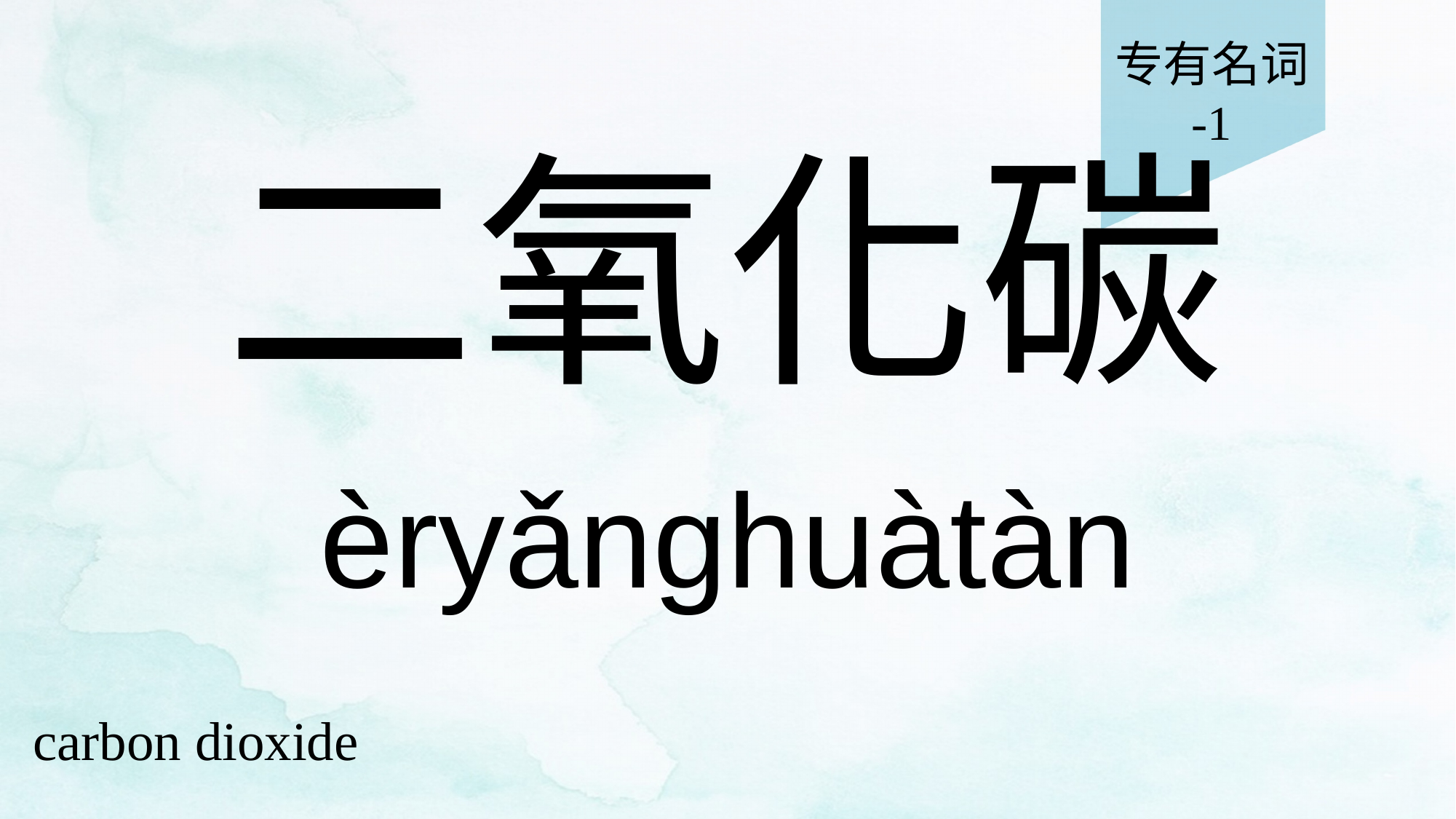

专有名词
-1
# 二氧化碳
èryǎnghuàtàn
carbon dioxide